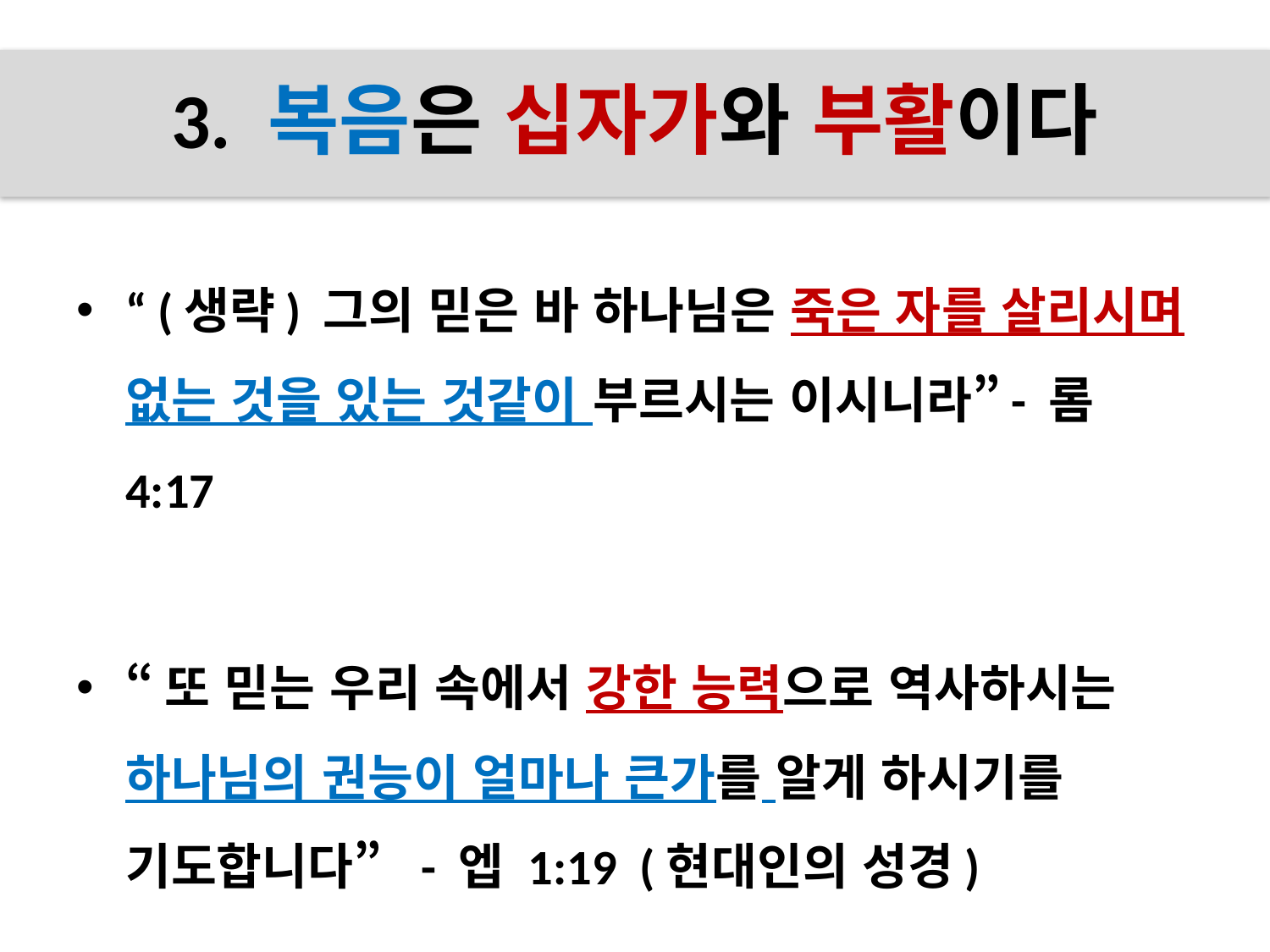

# 3. 복음은 십자가와 부활이다

“ (생략) 그의 믿은 바 하나님은 죽은 자를 살리시며 없는 것을 있는 것같이 부르시는 이시니라”- 롬 4:17

“또 믿는 우리 속에서 강한 능력으로 역사하시는 하나님의 권능이 얼마나 큰가를 알게 하시기를 기도합니다”  - 엡 1:19  (현대인의 성경)